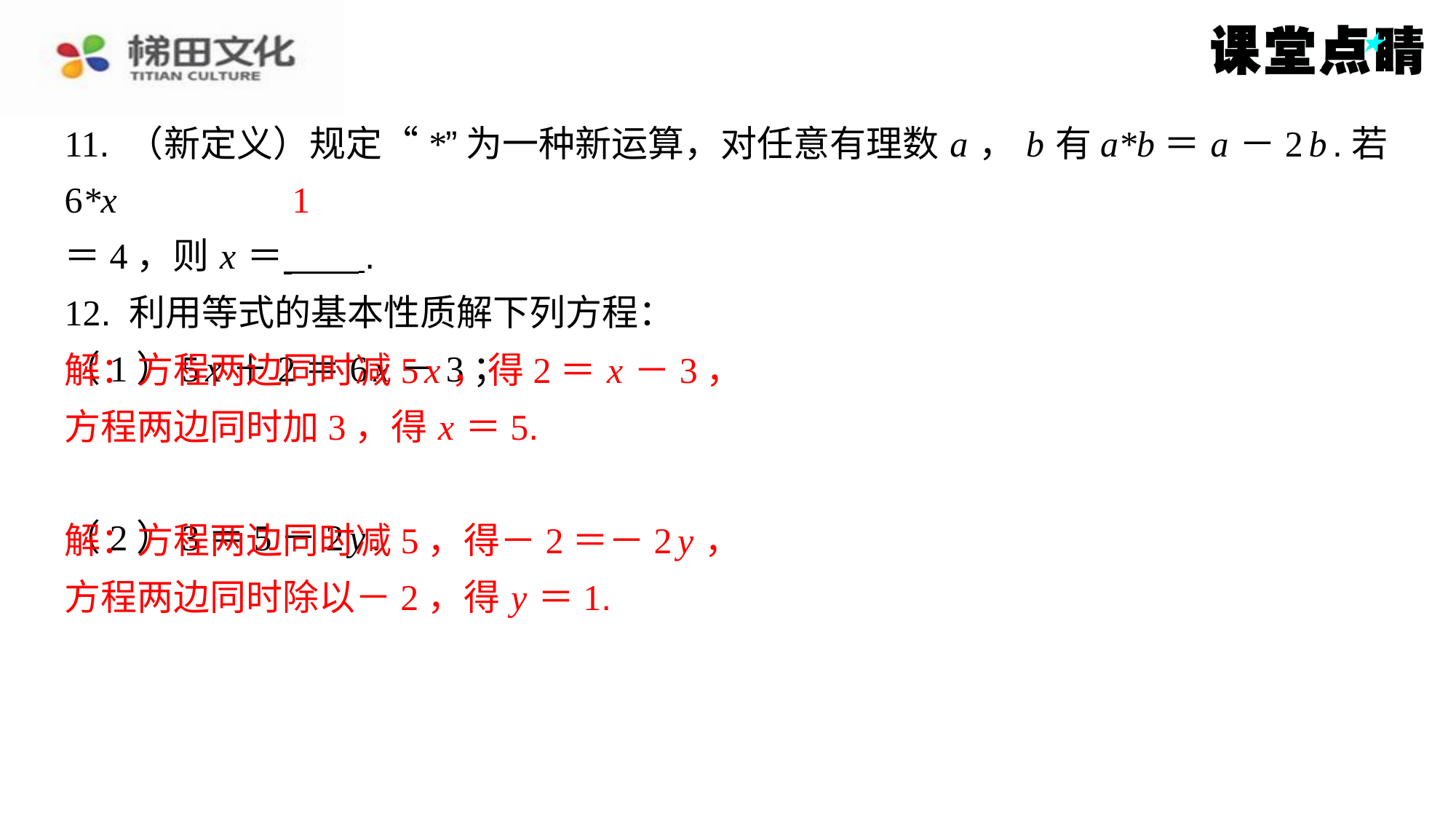

11. （新定义）规定“*”为一种新运算，对任意有理数 a ， b 有a*b＝ a －2 b .若6*x
＝4，则 x ＝            ⁠.
12. 利用等式的基本性质解下列方程：
（1）5 x ＋2＝6 x －3；
解：方程两边同时减5 x ，得2＝ x －3，
方程两边同时加3，得 x ＝5.
（2）3＝5－2 y .
解：方程两边同时减5，得－2＝－2 y ，
方程两边同时除以－2，得 y ＝1.
1
解：方程两边同时减5 x ，得2＝ x －3，
方程两边同时加3，得 x ＝5.
解：方程两边同时减5，得－2＝－2 y ，
方程两边同时除以－2，得 y ＝1.